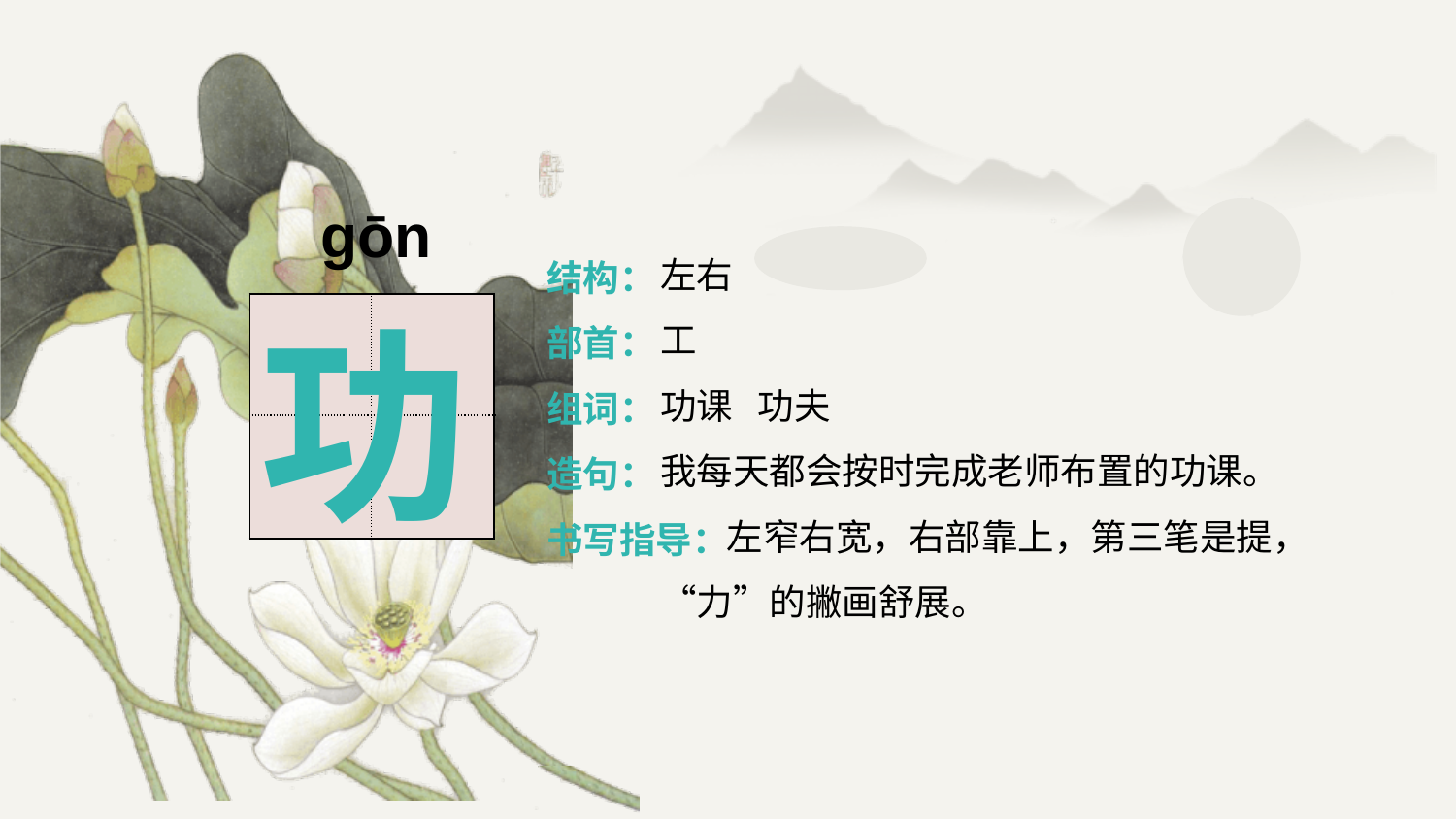

ɡōnɡ
左右
工
功课   功夫
我每天都会按时完成老师布置的功课。
       左窄右宽，右部靠上，第三笔是提，“力”的撇画舒展。
结构：
部首：
组词：
造句：
书写指导：
功
|  |  |
| --- | --- |
|  |  |